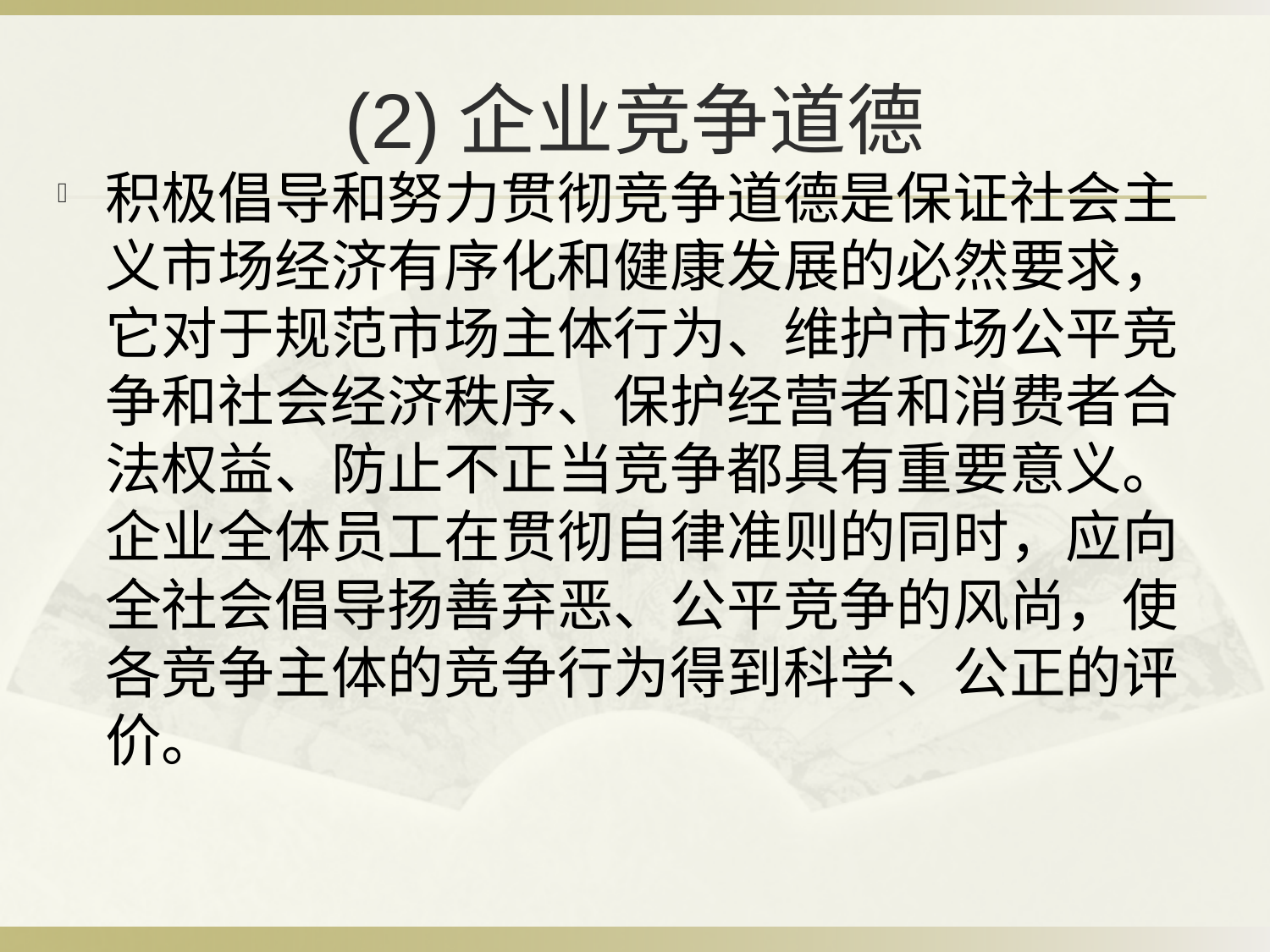

# (2)企业竞争道德
积极倡导和努力贯彻竞争道德是保证社会主义市场经济有序化和健康发展的必然要求，它对于规范市场主体行为、维护市场公平竞争和社会经济秩序、保护经营者和消费者合法权益、防止不正当竞争都具有重要意义。企业全体员工在贯彻自律准则的同时，应向全社会倡导扬善弃恶、公平竞争的风尚，使各竞争主体的竞争行为得到科学、公正的评价。